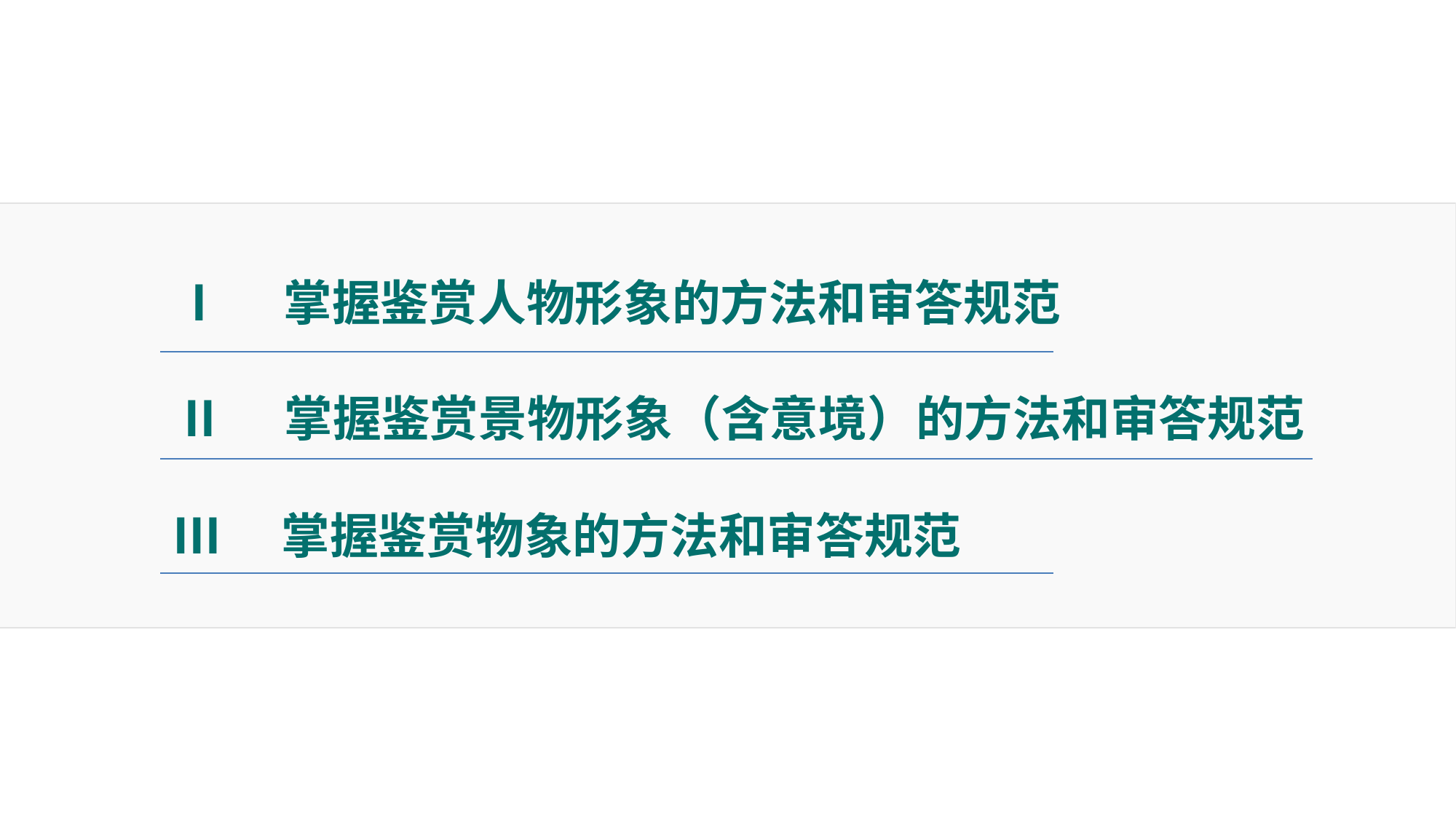

栏目索引

Ⅰ　掌握鉴赏人物形象的方法和审答规范
Ⅱ　掌握鉴赏景物形象（含意境）的方法和审答规范
Ⅲ　掌握鉴赏物象的方法和审答规范